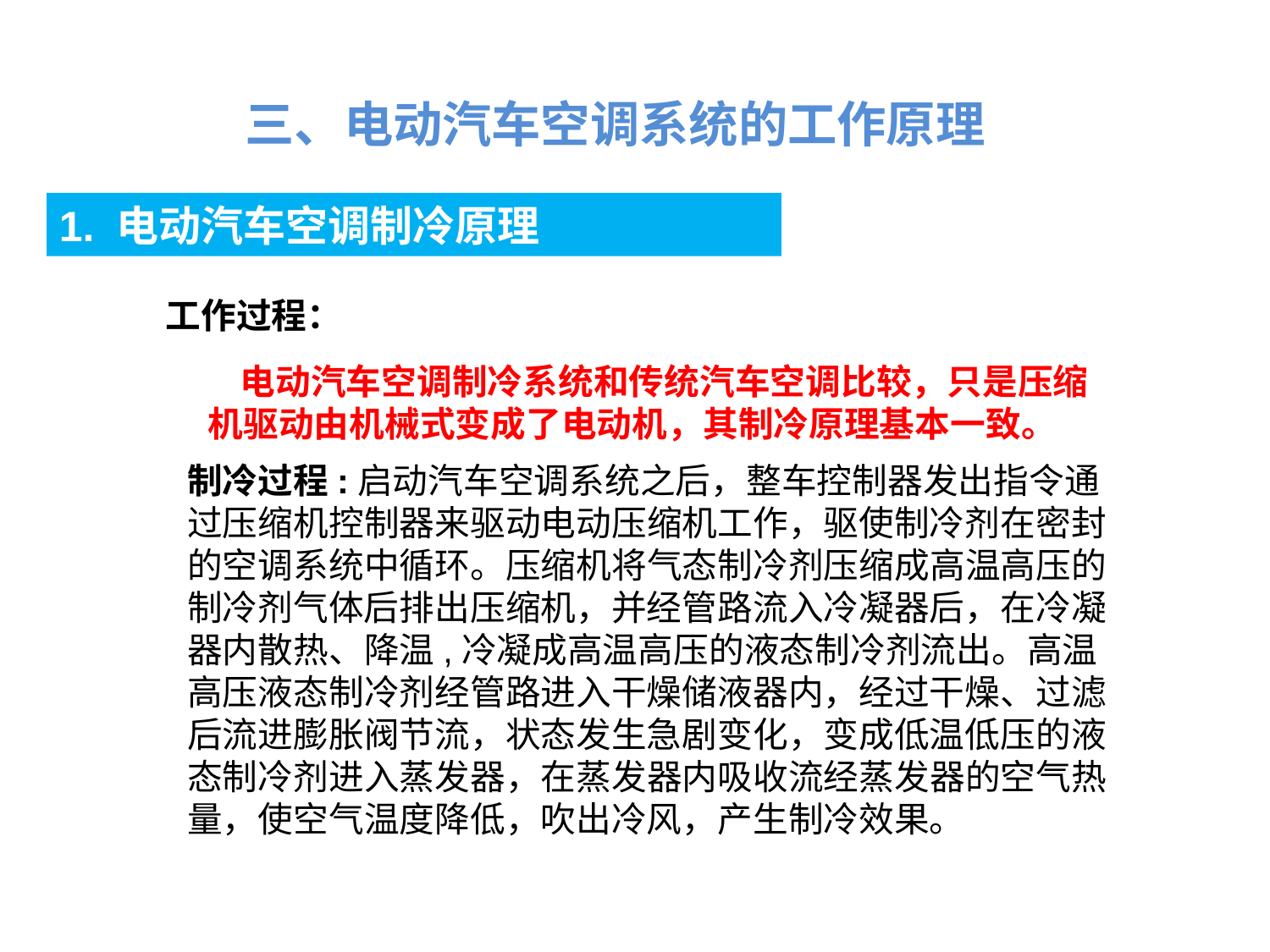

三、电动汽车空调系统的工作原理
1. 电动汽车空调制冷原理
工作过程：

   电动汽车空调制冷系统和传统汽车空调比较，只是压缩机驱动由机械式变成了电动机，其制冷原理基本一致。
制冷过程:启动汽车空调系统之后，整车控制器发出指令通过压缩机控制器来驱动电动压缩机工作，驱使制冷剂在密封的空调系统中循环。压缩机将气态制冷剂压缩成高温高压的制冷剂气体后排出压缩机，并经管路流入冷凝器后，在冷凝器内散热、降温,冷凝成高温高压的液态制冷剂流出。高温高压液态制冷剂经管路进入干燥储液器内，经过干燥、过滤后流进膨胀阀节流，状态发生急剧变化，变成低温低压的液态制冷剂进入蒸发器，在蒸发器内吸收流经蒸发器的空气热量，使空气温度降低，吹出冷风，产生制冷效果。